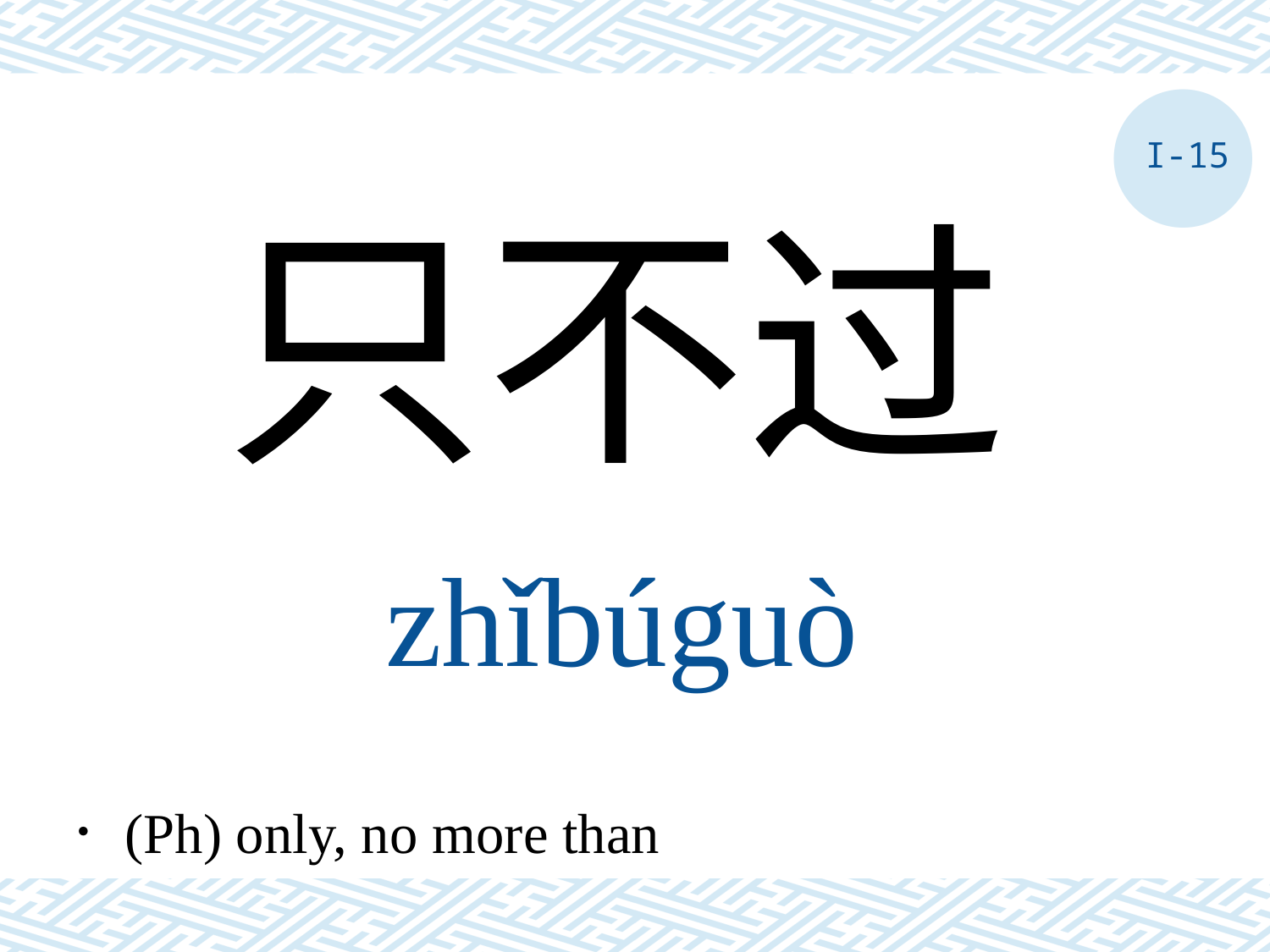

I-15

只不过
zhǐbúguò
．(Ph) only, no more than